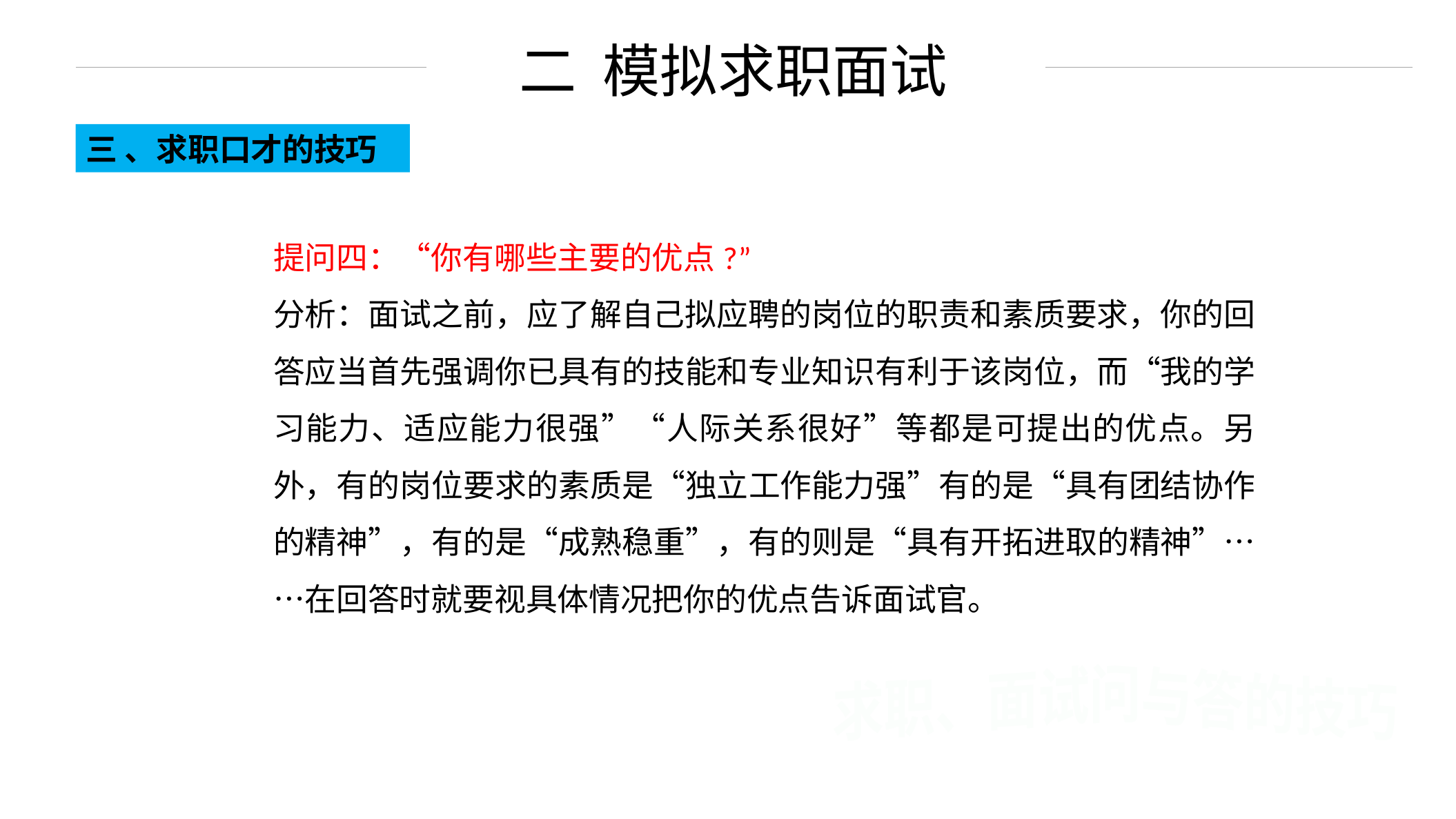

二  模拟求职面试
三 、求职口才的技巧
提问四：“你有哪些主要的优点?”
分析：面试之前，应了解自己拟应聘的岗位的职责和素质要求，你的回答应当首先强调你已具有的技能和专业知识有利于该岗位，而“我的学习能力、适应能力很强”“人际关系很好”等都是可提出的优点。另外，有的岗位要求的素质是“独立工作能力强”有的是“具有团结协作的精神”，有的是“成熟稳重”，有的则是“具有开拓进取的精神”……在回答时就要视具体情况把你的优点告诉面试官。
求职、面试问与答的技巧